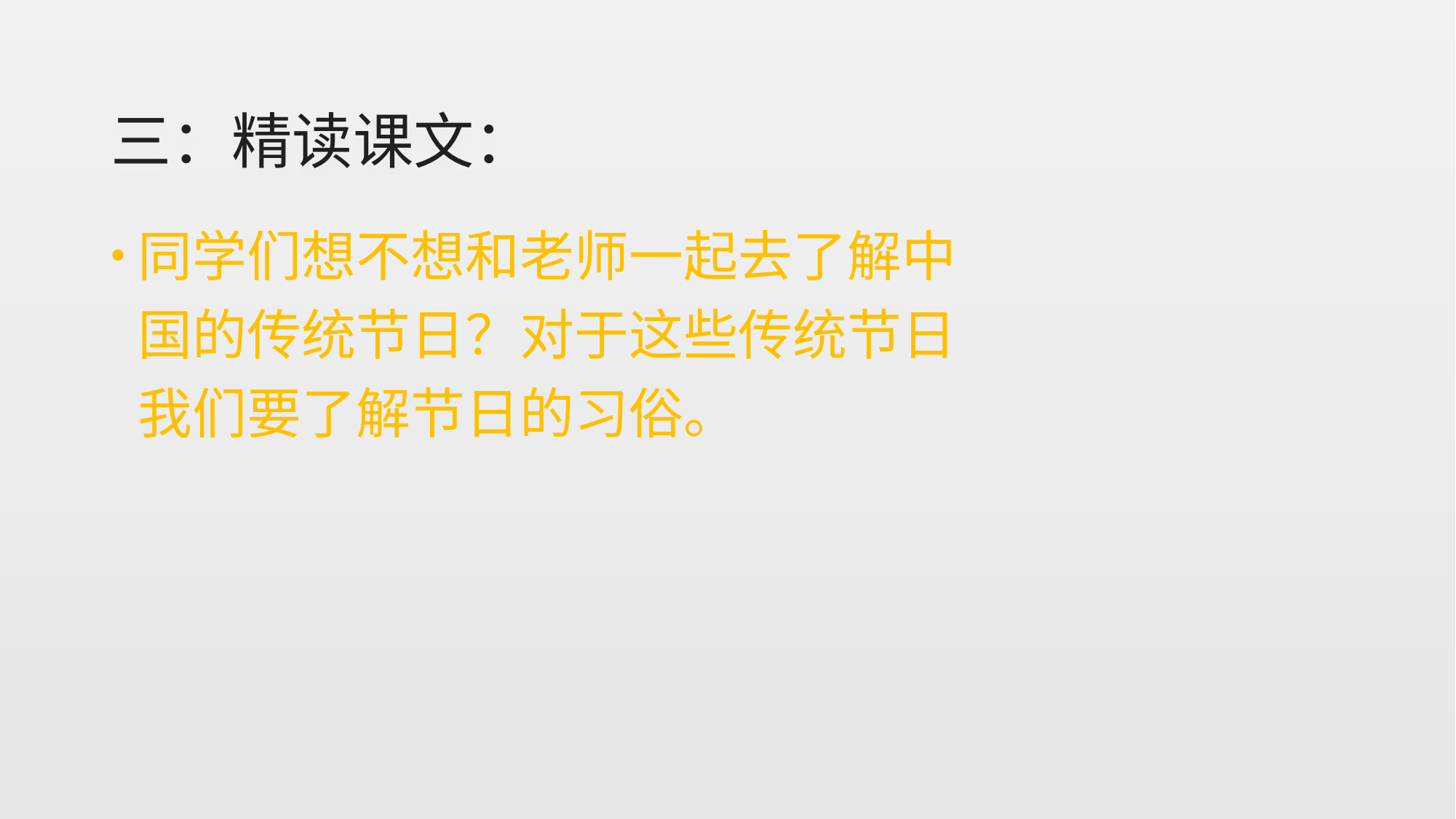

# 三：精读课文：
同学们想不想和老师一起去了解中国的传统节日？对于这些传统节日我们要了解节日的习俗。